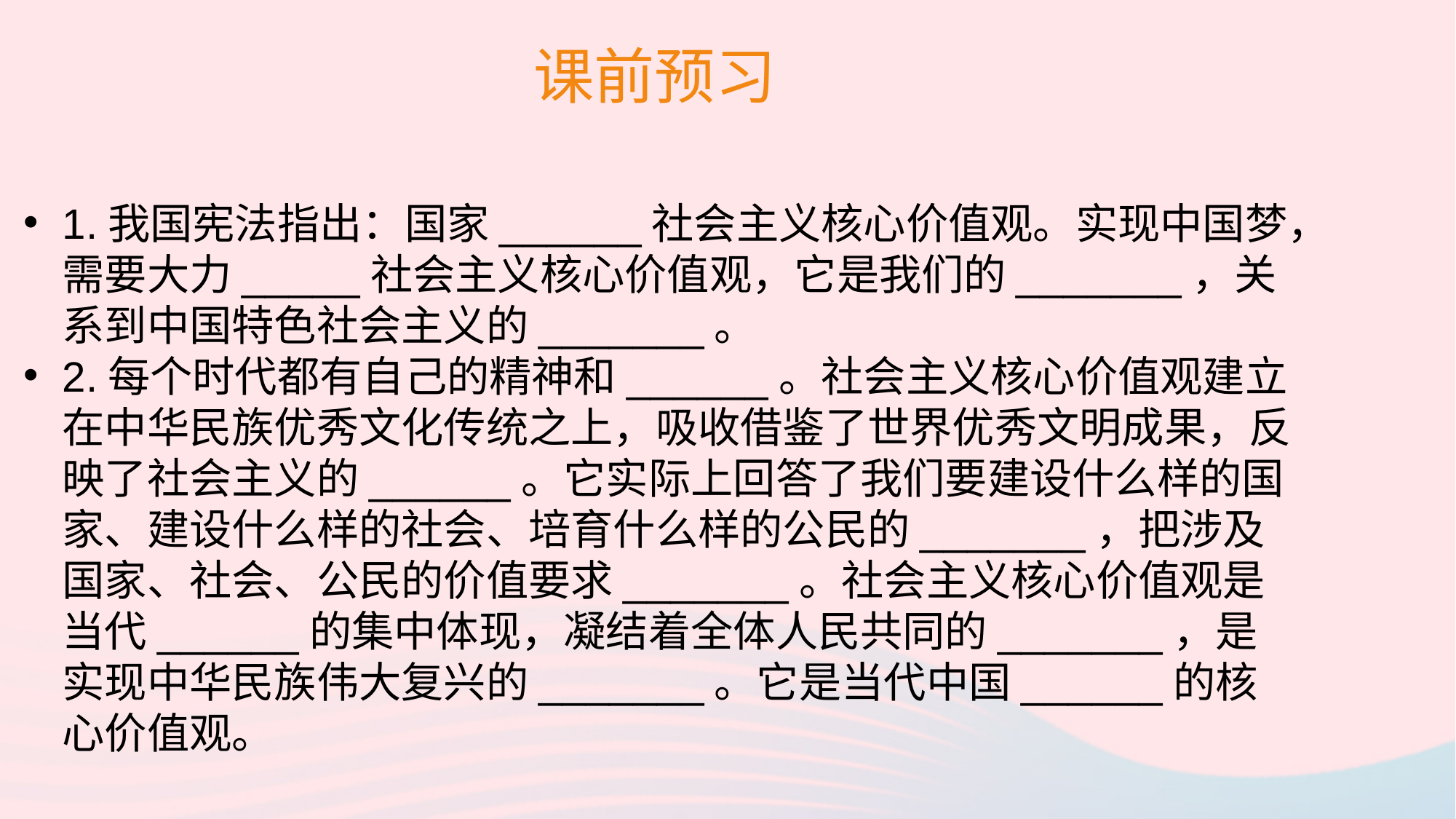

课前预习
1.我国宪法指出：国家______社会主义核心价值观。实现中国梦，需要大力_____社会主义核心价值观，它是我们的_______，关系到中国特色社会主义的_______。
2.每个时代都有自己的精神和______。社会主义核心价值观建立在中华民族优秀文化传统之上，吸收借鉴了世界优秀文明成果，反映了社会主义的______。它实际上回答了我们要建设什么样的国家、建设什么样的社会、培育什么样的公民的_______，把涉及国家、社会、公民的价值要求_______。社会主义核心价值观是当代______的集中体现，凝结着全体人民共同的_______，是实现中华民族伟大复兴的_______。它是当代中国______的核心价值观。